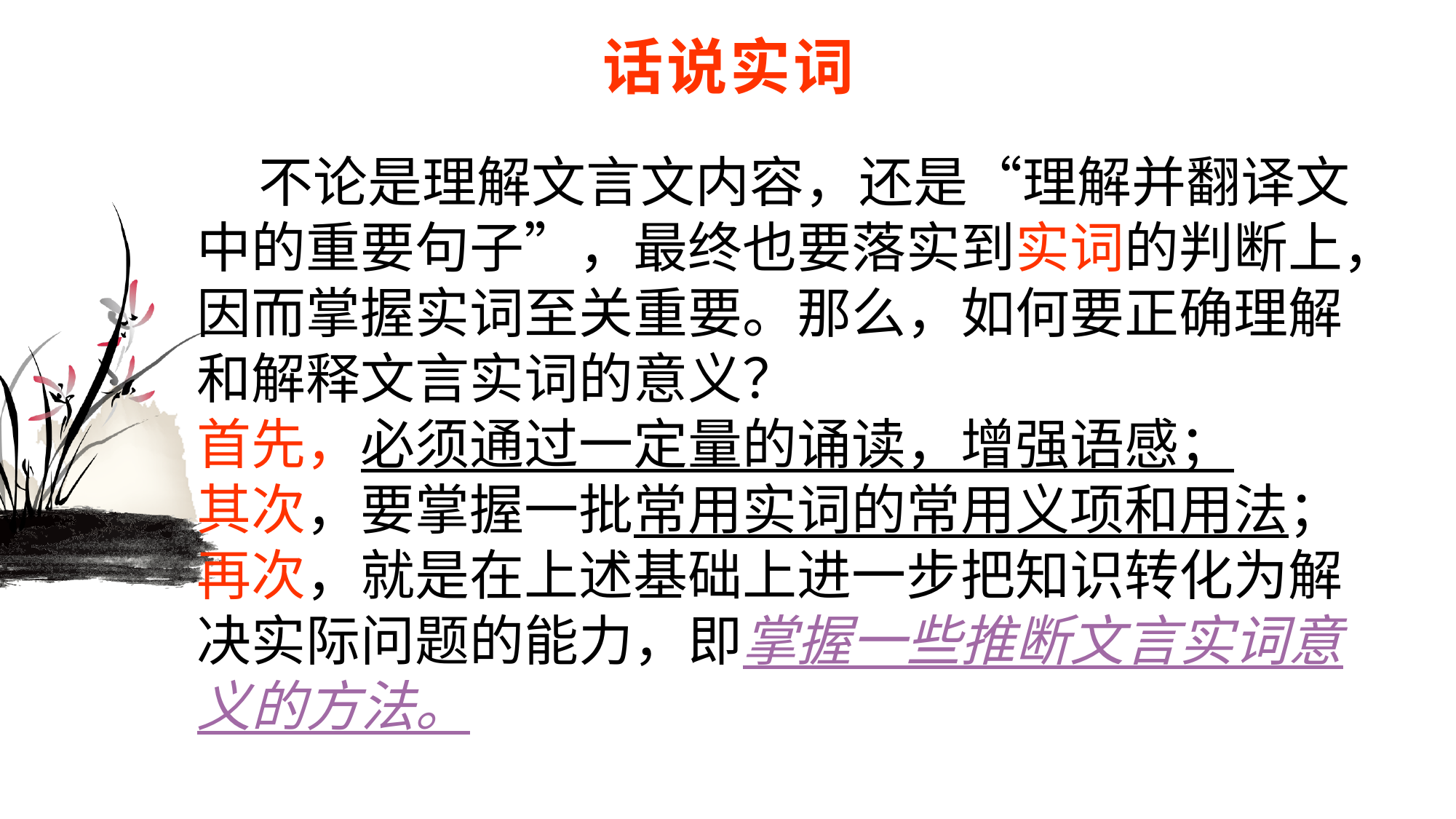

# 话说实词
    不论是理解文言文内容，还是“理解并翻译文中的重要句子”，最终也要落实到实词的判断上，因而掌握实词至关重要。那么，如何要正确理解和解释文言实词的意义？
首先，必须通过一定量的诵读，增强语感；
其次，要掌握一批常用实词的常用义项和用法；
再次，就是在上述基础上进一步把知识转化为解决实际问题的能力，即掌握一些推断文言实词意义的方法。